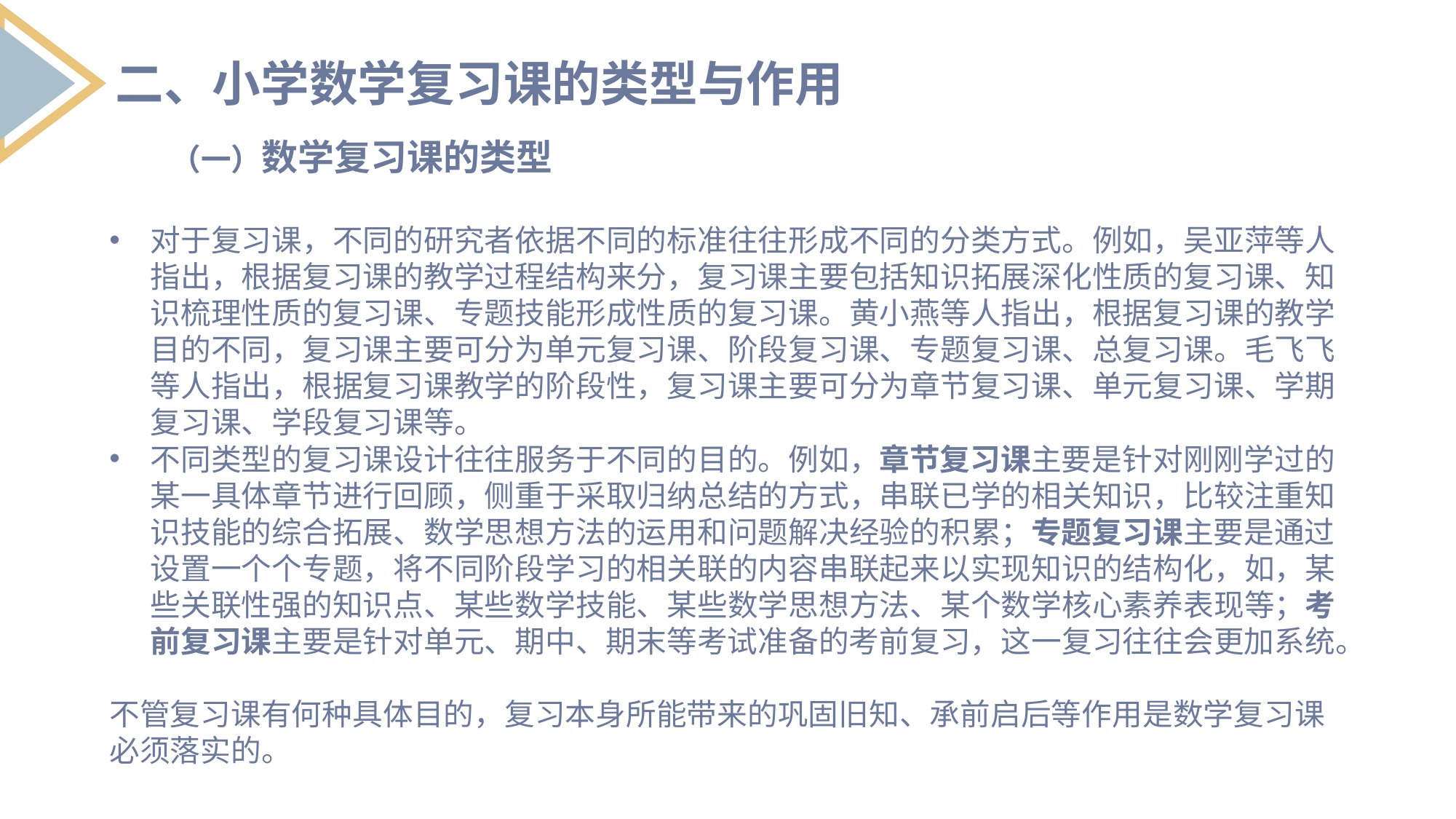

二、小学数学复习课的类型与作用
        （一）数学复习课的类型

对于复习课，不同的研究者依据不同的标准往往形成不同的分类方式。例如，吴亚萍等人指出，根据复习课的教学过程结构来分，复习课主要包括知识拓展深化性质的复习课、知识梳理性质的复习课、专题技能形成性质的复习课。黄小燕等人指出，根据复习课的教学目的不同，复习课主要可分为单元复习课、阶段复习课、专题复习课、总复习课。毛飞飞等人指出，根据复习课教学的阶段性，复习课主要可分为章节复习课、单元复习课、学期复习课、学段复习课等。
不同类型的复习课设计往往服务于不同的目的。例如，章节复习课主要是针对刚刚学过的某一具体章节进行回顾，侧重于采取归纳总结的方式，串联已学的相关知识，比较注重知识技能的综合拓展、数学思想方法的运用和问题解决经验的积累；专题复习课主要是通过设置一个个专题，将不同阶段学习的相关联的内容串联起来以实现知识的结构化，如，某些关联性强的知识点、某些数学技能、某些数学思想方法、某个数学核心素养表现等；考前复习课主要是针对单元、期中、期末等考试准备的考前复习，这一复习往往会更加系统。

不管复习课有何种具体目的，复习本身所能带来的巩固旧知、承前启后等作用是数学复习课必须落实的。